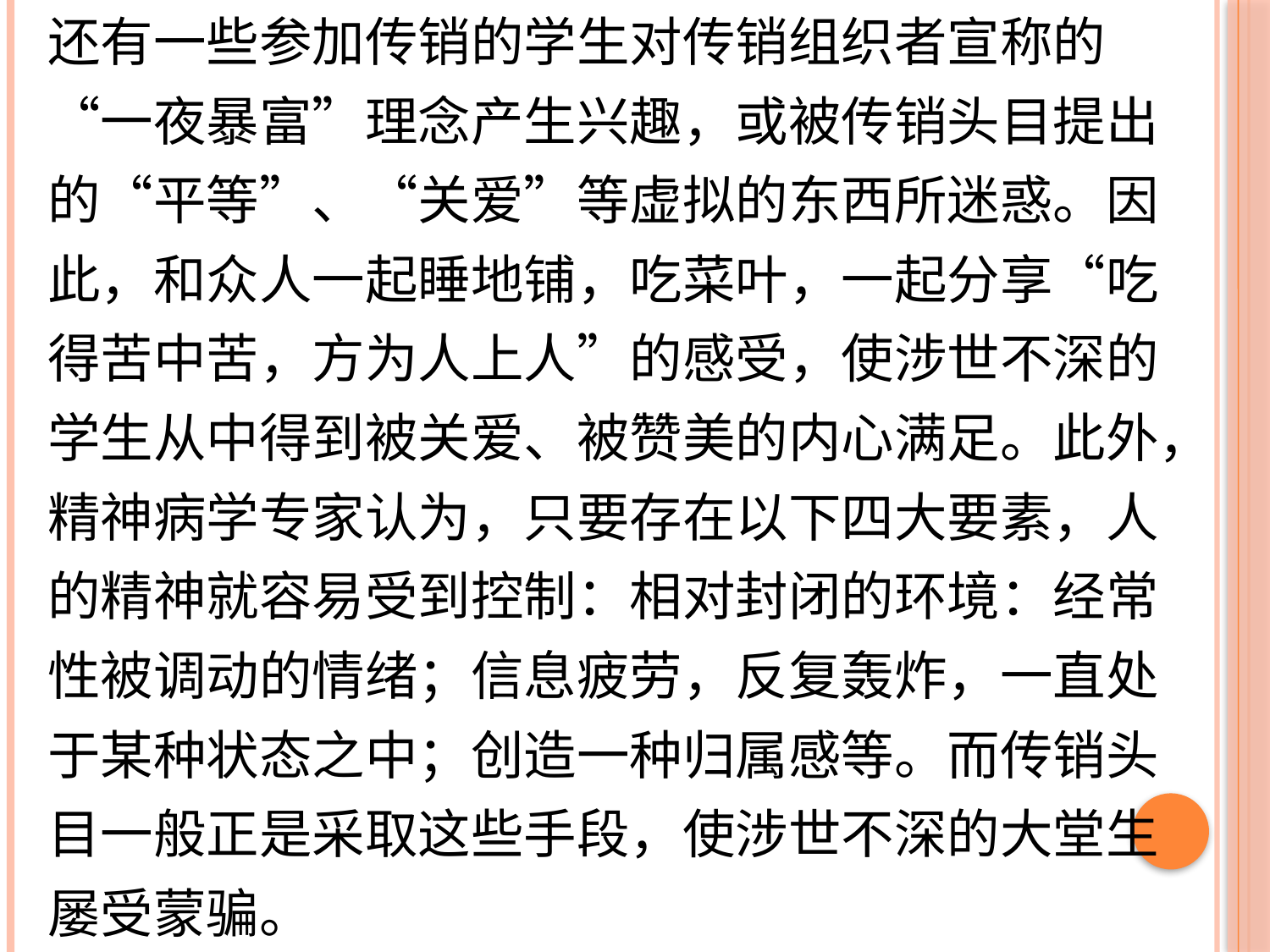

还有一些参加传销的学生对传销组织者宣称的“一夜暴富”理念产生兴趣，或被传销头目提出的“平等”、“关爱”等虚拟的东西所迷惑。因此，和众人一起睡地铺，吃菜叶，一起分享“吃得苦中苦，方为人上人”的感受，使涉世不深的学生从中得到被关爱、被赞美的内心满足。此外，精神病学专家认为，只要存在以下四大要素，人的精神就容易受到控制：相对封闭的环境：经常性被调动的情绪；信息疲劳，反复轰炸，一直处于某种状态之中；创造一种归属感等。而传销头目一般正是采取这些手段，使涉世不深的大堂生屡受蒙骗。